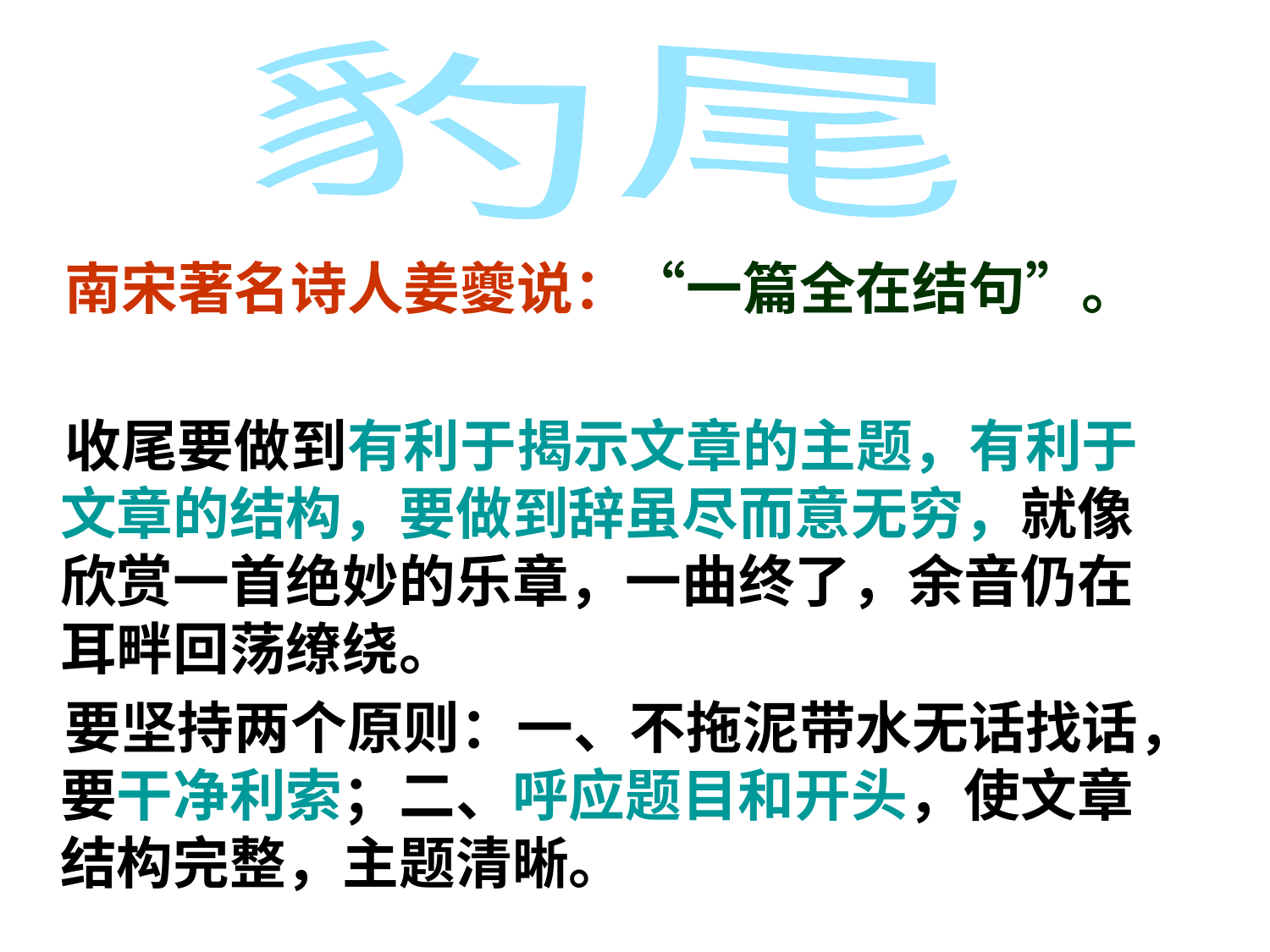

豹尾
   南宋著名诗人姜夔说：“一篇全在结句”。

   收尾要做到有利于揭示文章的主题，有利于文章的结构，要做到辞虽尽而意无穷，就像欣赏一首绝妙的乐章，一曲终了，余音仍在耳畔回荡缭绕。
   要坚持两个原则：一、不拖泥带水无话找话，要干净利索；二、呼应题目和开头，使文章结构完整，主题清晰。